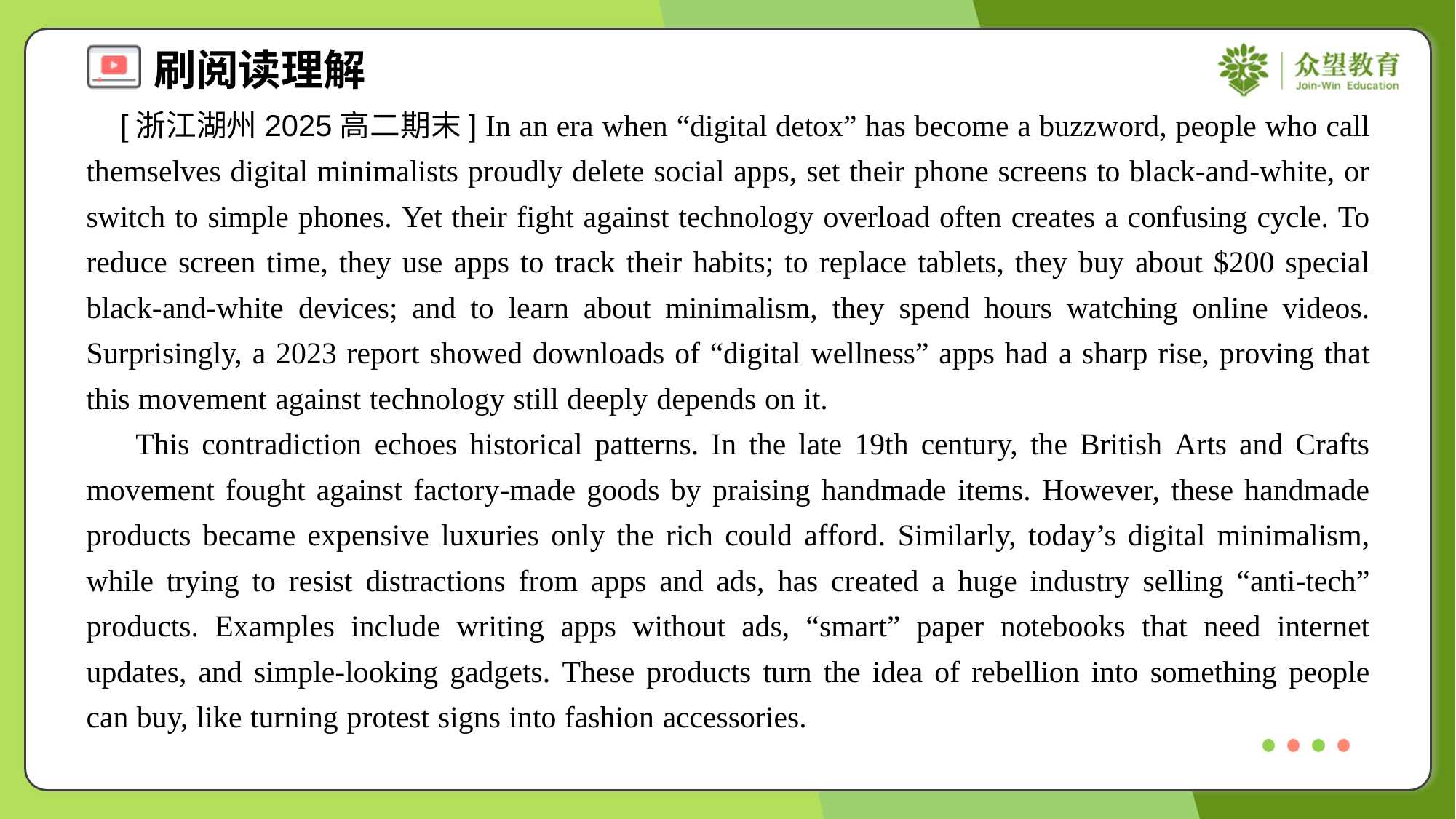

[浙江湖州2025高二期末] In an era when “digital detox” has become a buzzword, people who call themselves digital minimalists proudly delete social apps, set their phone screens to black-and-white, or switch to simple phones. Yet their fight against technology overload often creates a confusing cycle. To reduce screen time, they use apps to track their habits; to replace tablets, they buy about $200 special black-and-white devices; and to learn about minimalism, they spend hours watching online videos. Surprisingly, a 2023 report showed downloads of “digital wellness” apps had a sharp rise, proving that this movement against technology still deeply depends on it.
    This contradiction echoes historical patterns. In the late 19th century, the British Arts and Crafts movement fought against factory-made goods by praising handmade items. However, these handmade products became expensive luxuries only the rich could afford. Similarly, today’s digital minimalism, while trying to resist distractions from apps and ads, has created a huge industry selling “anti-tech” products. Examples include writing apps without ads, “smart” paper notebooks that need internet updates, and simple-looking gadgets. These products turn the idea of rebellion into something people can buy, like turning protest signs into fashion accessories.